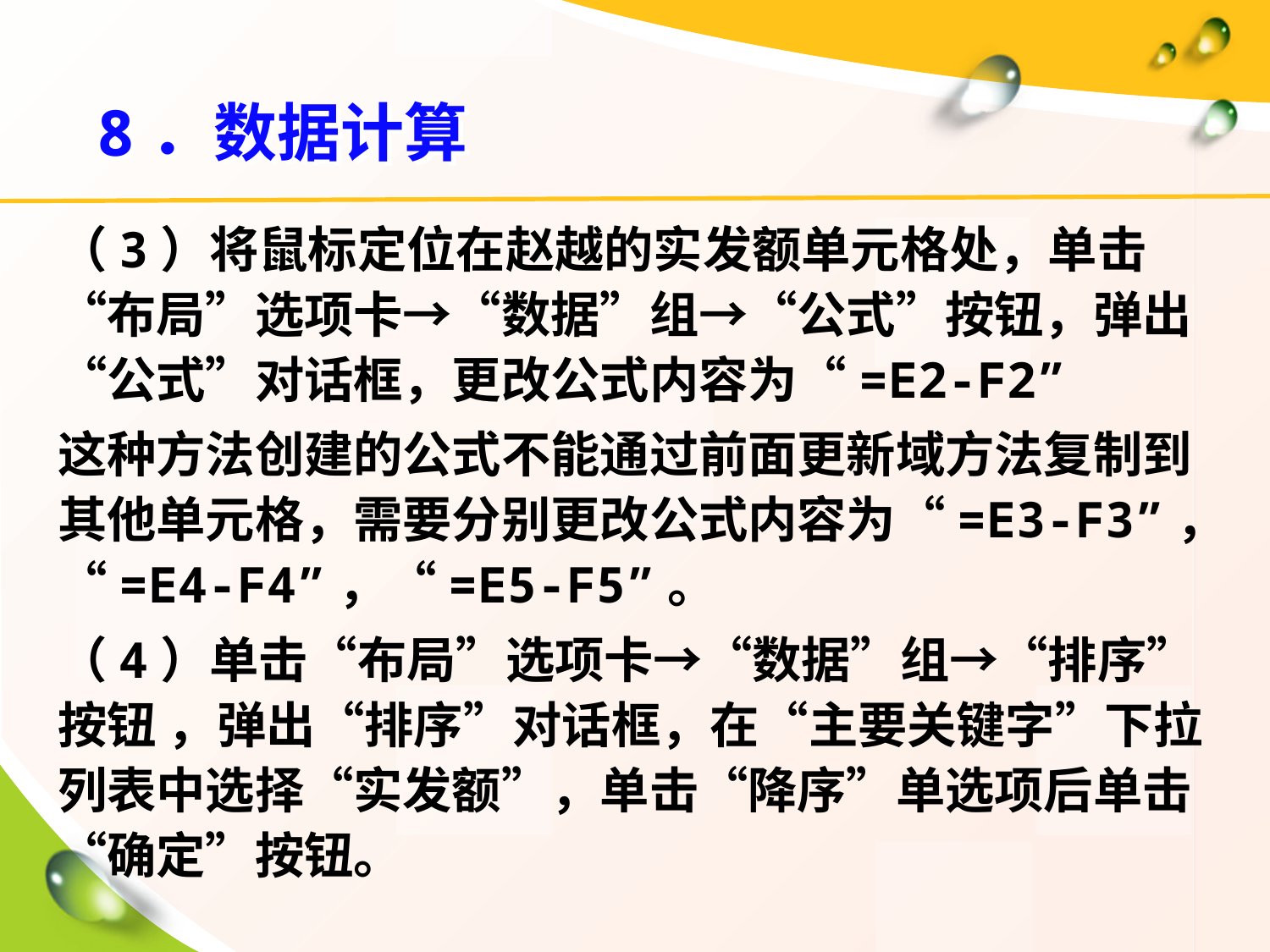

8．数据计算
（3）将鼠标定位在赵越的实发额单元格处，单击“布局”选项卡→“数据”组→“公式”按钮，弹出“公式”对话框，更改公式内容为“=E2-F2”
这种方法创建的公式不能通过前面更新域方法复制到其他单元格，需要分别更改公式内容为“=E3-F3”，“=E4-F4”，“=E5-F5”。
（4）单击“布局”选项卡→“数据”组→“排序”按钮 ，弹出“排序”对话框，在“主要关键字”下拉列表中选择“实发额”，单击“降序”单选项后单击“确定”按钮。